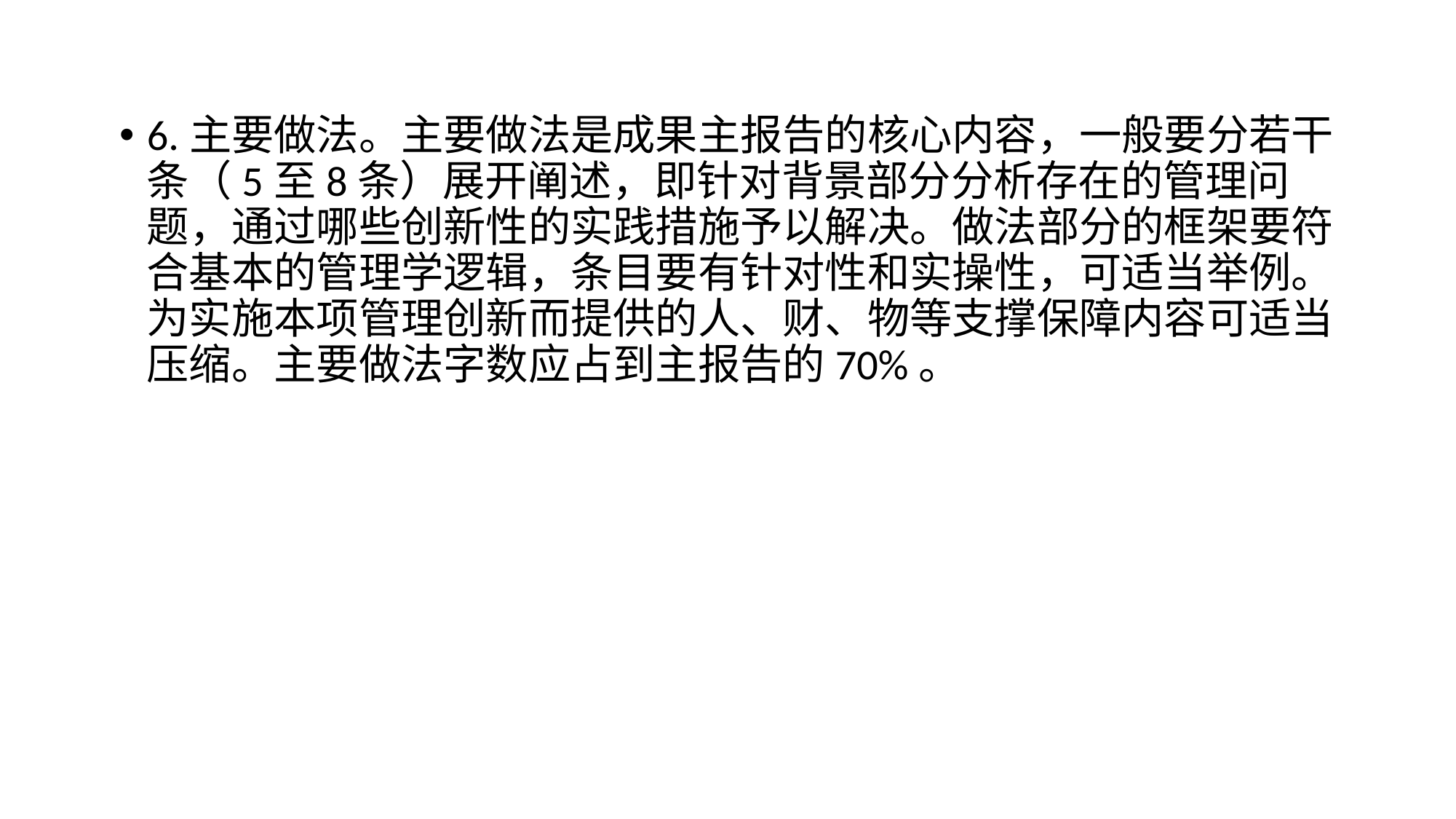

6.主要做法。主要做法是成果主报告的核心内容，一般要分若干条（5至8条）展开阐述，即针对背景部分分析存在的管理问题，通过哪些创新性的实践措施予以解决。做法部分的框架要符合基本的管理学逻辑，条目要有针对性和实操性，可适当举例。为实施本项管理创新而提供的人、财、物等支撑保障内容可适当压缩。主要做法字数应占到主报告的70%。